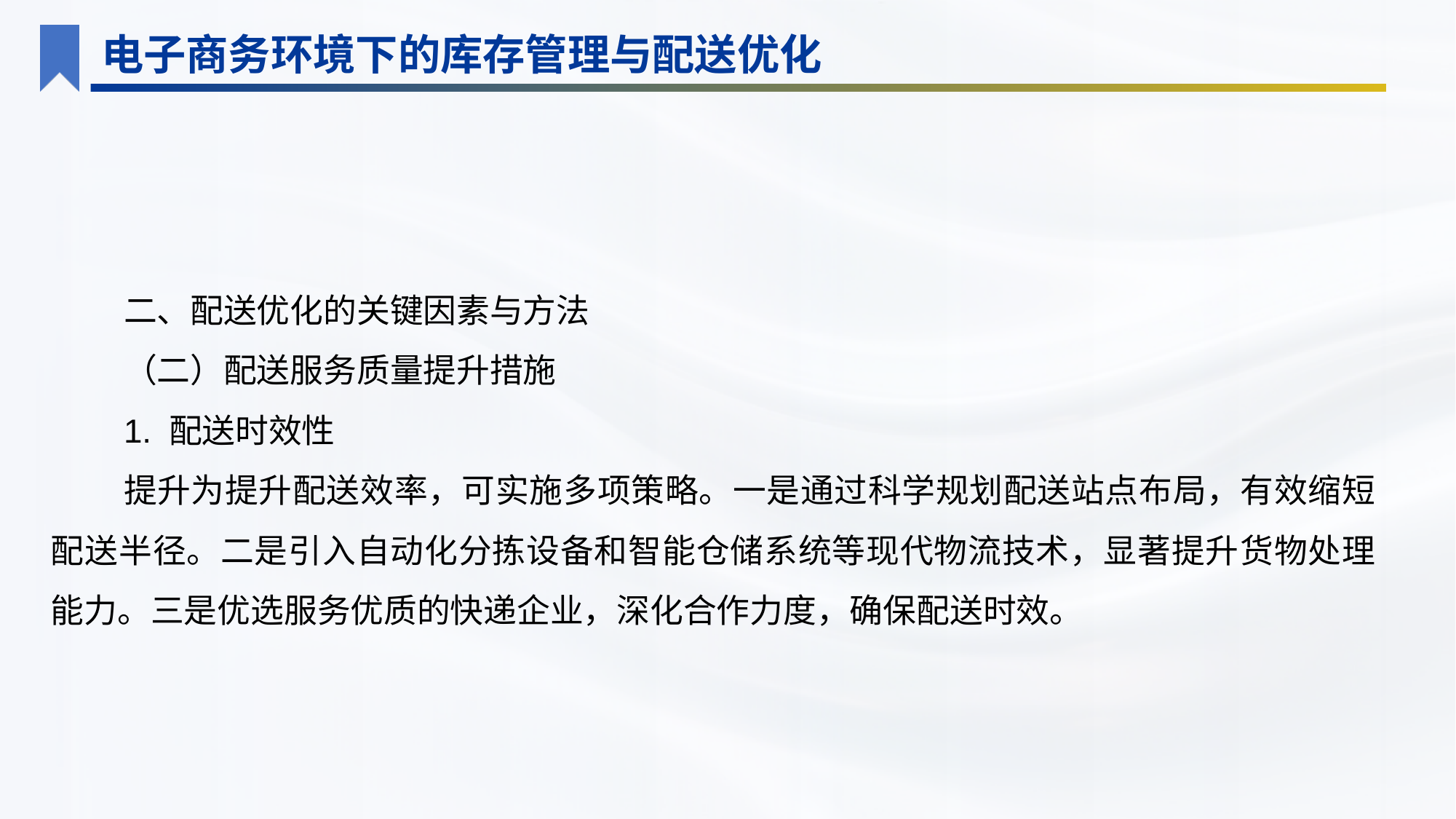

电子商务环境下的库存管理与配送优化
二、配送优化的关键因素与方法
（二）配送服务质量提升措施
1. 配送时效性
提升为提升配送效率，可实施多项策略。一是通过科学规划配送站点布局，有效缩短配送半径。二是引入自动化分拣设备和智能仓储系统等现代物流技术，显著提升货物处理能力。三是优选服务优质的快递企业，深化合作力度，确保配送时效。